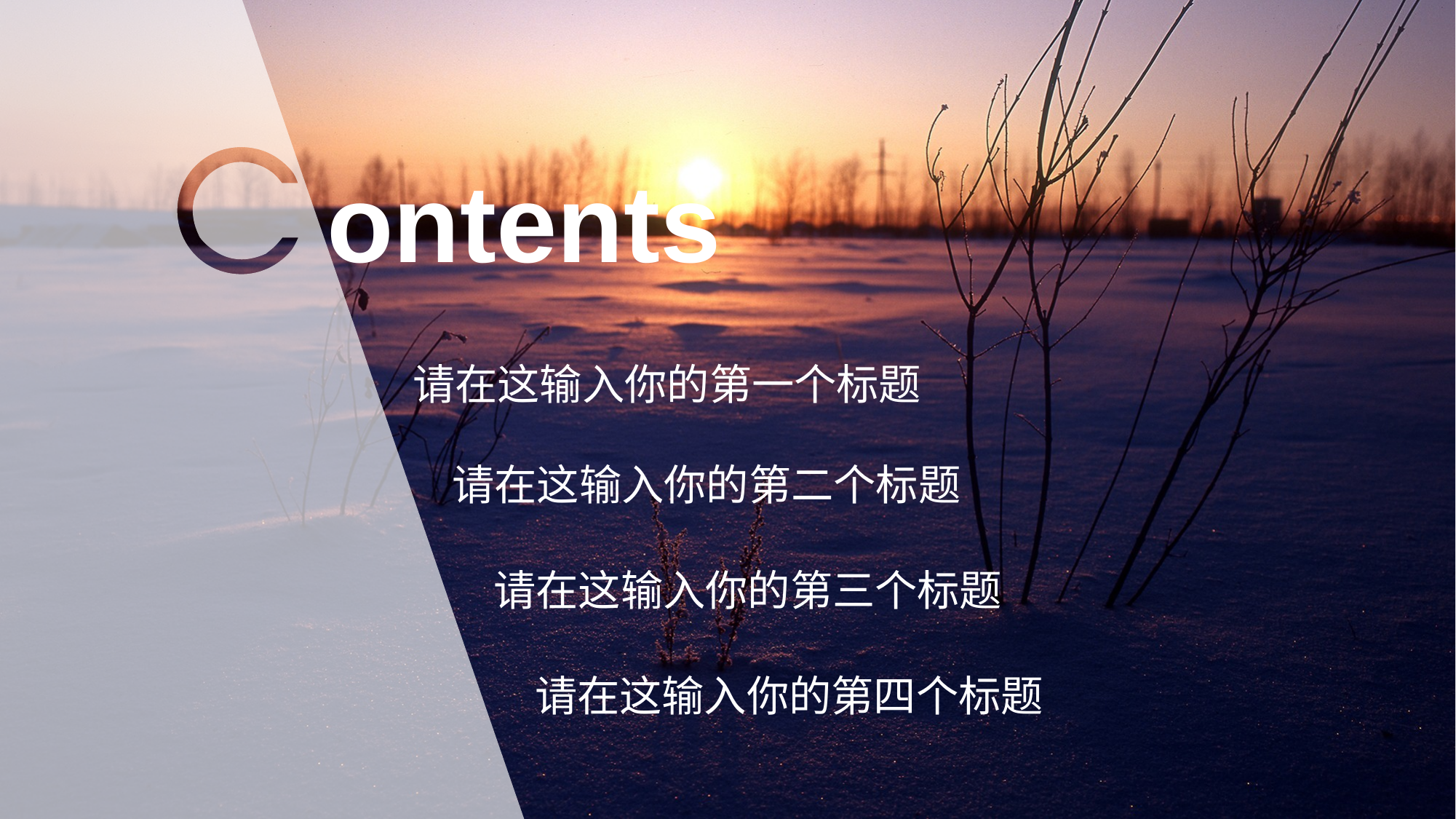

ontents
请在这输入你的第一个标题
请在这输入你的第二个标题
请在这输入你的第三个标题
请在这输入你的第四个标题